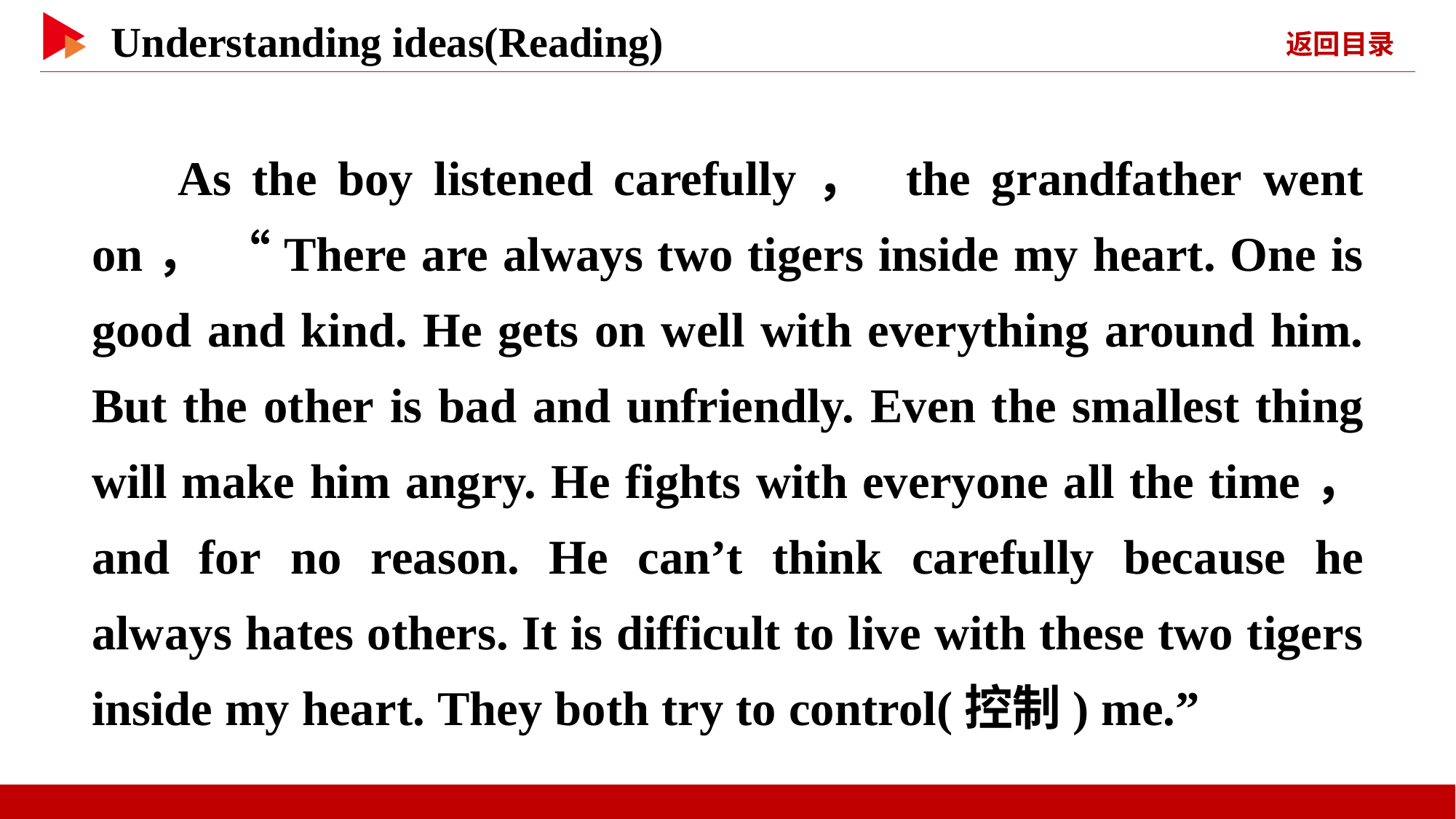

As the boy listened carefully， the grandfather went on， “There are always two tigers inside my heart. One is good and kind. He gets on well with everything around him. But the other is bad and unfriendly. Even the smallest thing will make him angry. He fights with everyone all the time， and for no reason. He can’t think carefully because he always hates others. It is difficult to live with these two tigers inside my heart. They both try to control(控制) me.”